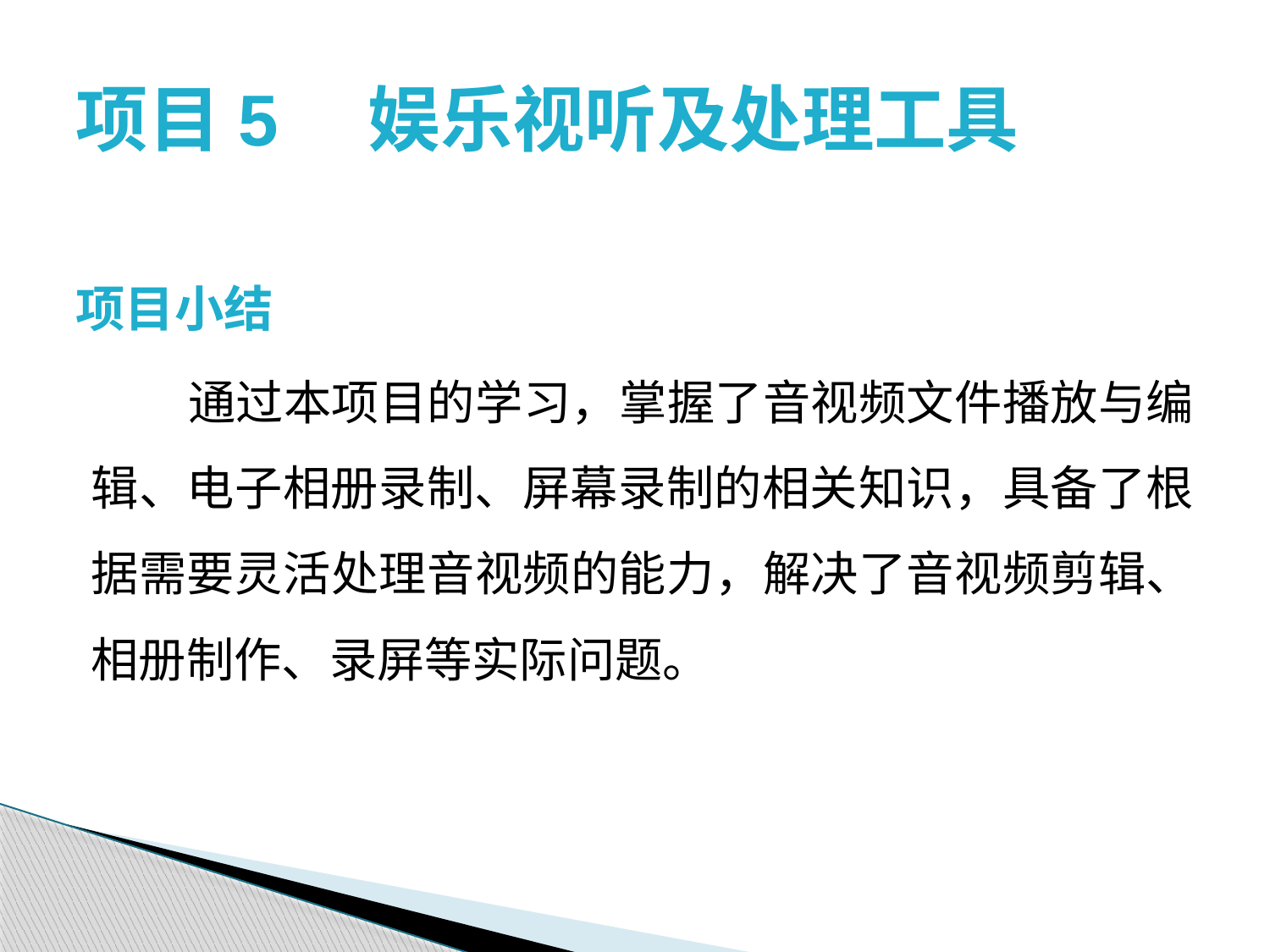

# 项目5　娱乐视听及处理工具
项目小结
通过本项目的学习，掌握了音视频文件播放与编辑、电子相册录制、屏幕录制的相关知识，具备了根据需要灵活处理音视频的能力，解决了音视频剪辑、相册制作、录屏等实际问题。